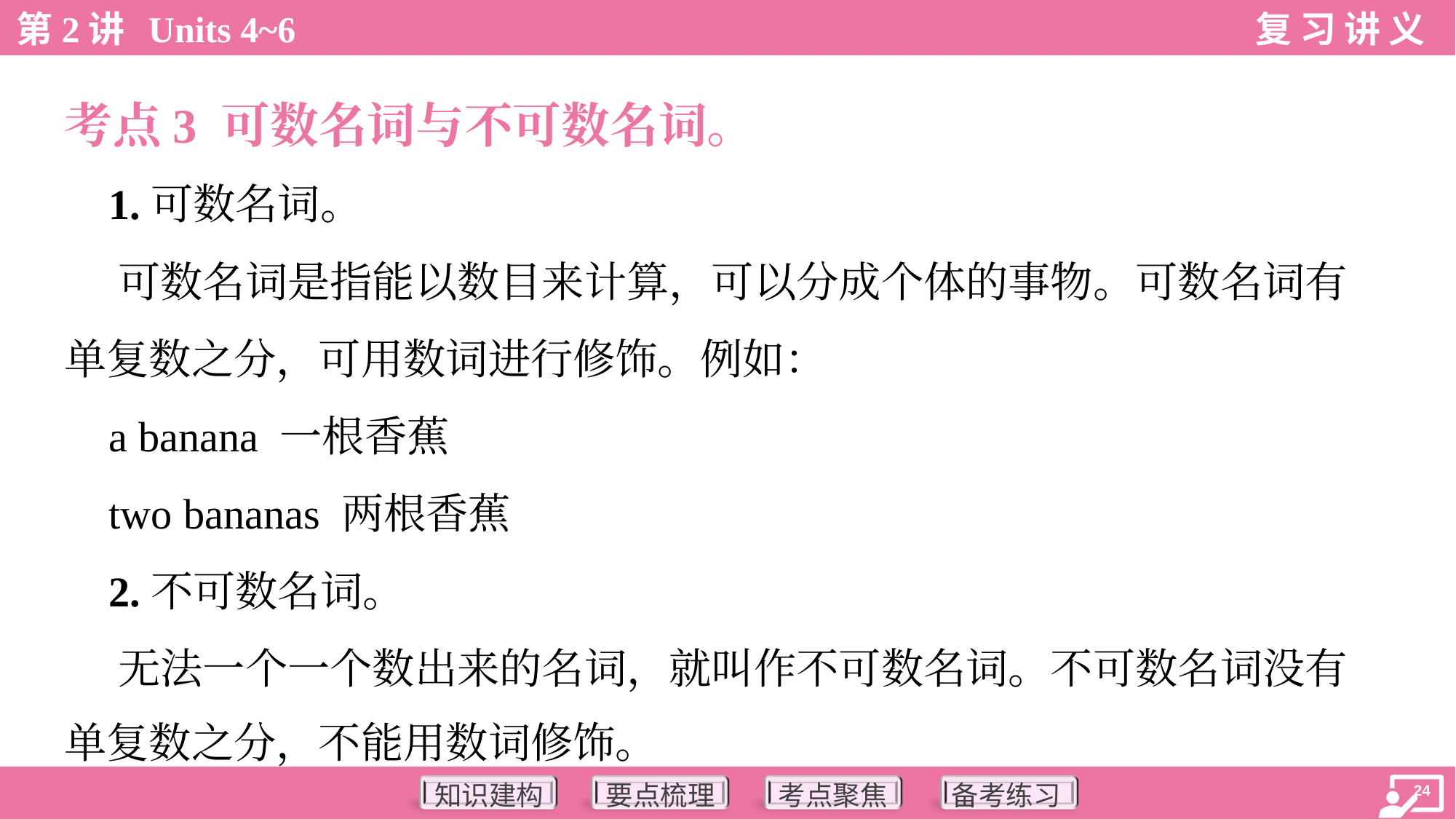

考点3 可数名词与不可数名词。
    1.可数名词。
    可数名词是指能以数目来计算，可以分成个体的事物。可数名词有
单复数之分，可用数词进行修饰。例如：
    a banana 一根香蕉
    two bananas 两根香蕉
    2.不可数名词。
    无法一个一个数出来的名词，就叫作不可数名词。不可数名词没有
单复数之分，不能用数词修饰。